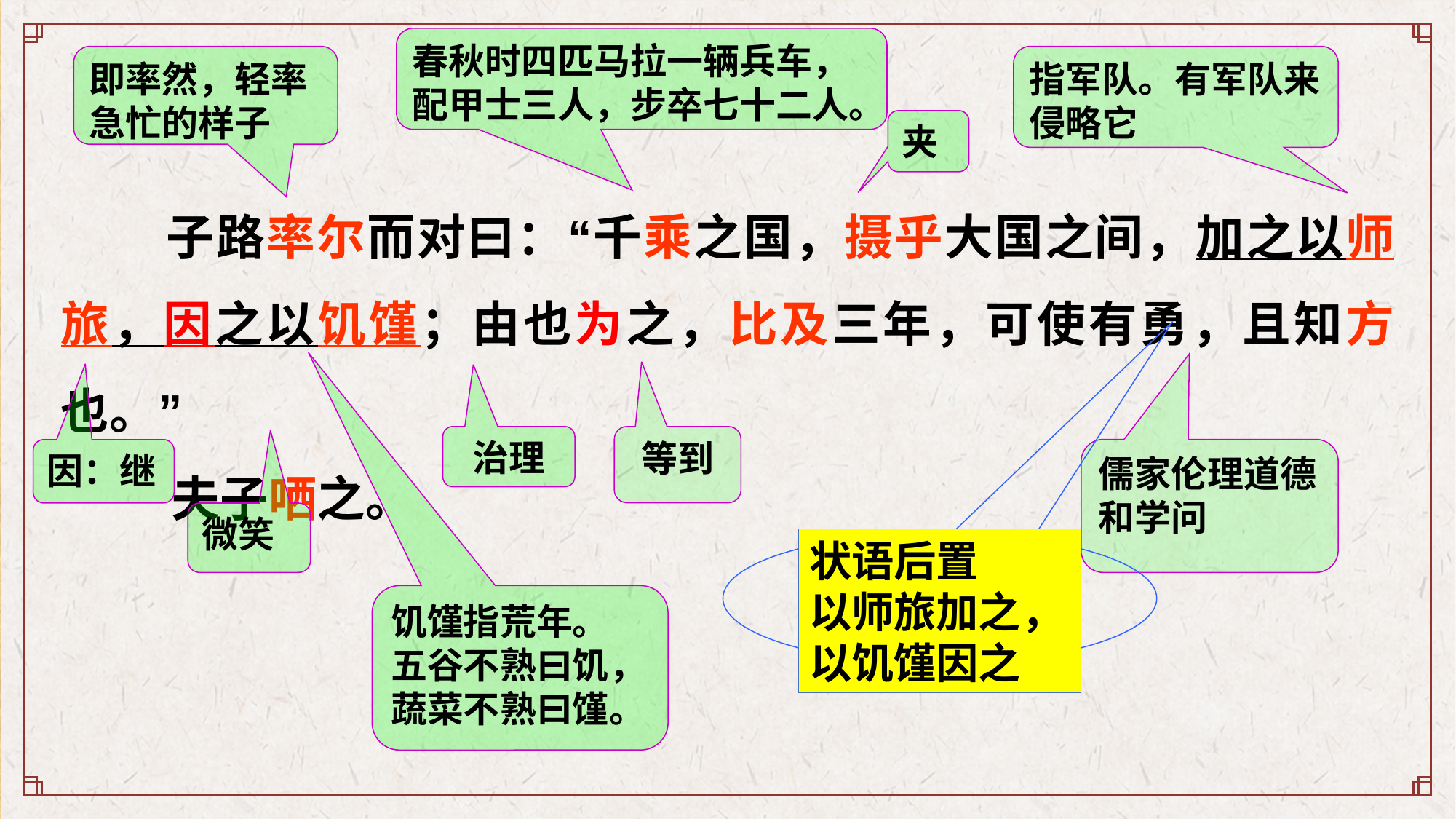

春秋时四匹马拉一辆兵车，配甲士三人，步卒七十二人。
即率然，轻率急忙的样子
指军队。有军队来侵略它
夹
    子路率尔而对曰：“千乘之国，摄乎大国之间，加之以师旅，因之以饥馑；由也为之，比及三年，可使有勇，且知方也。”
     夫子哂之。
治理
等到
儒家伦理道德
和学问
因：继
微笑
状语后置
以师旅加之，以饥馑因之

饥馑指荒年。
五谷不熟曰饥，
蔬菜不熟曰馑。